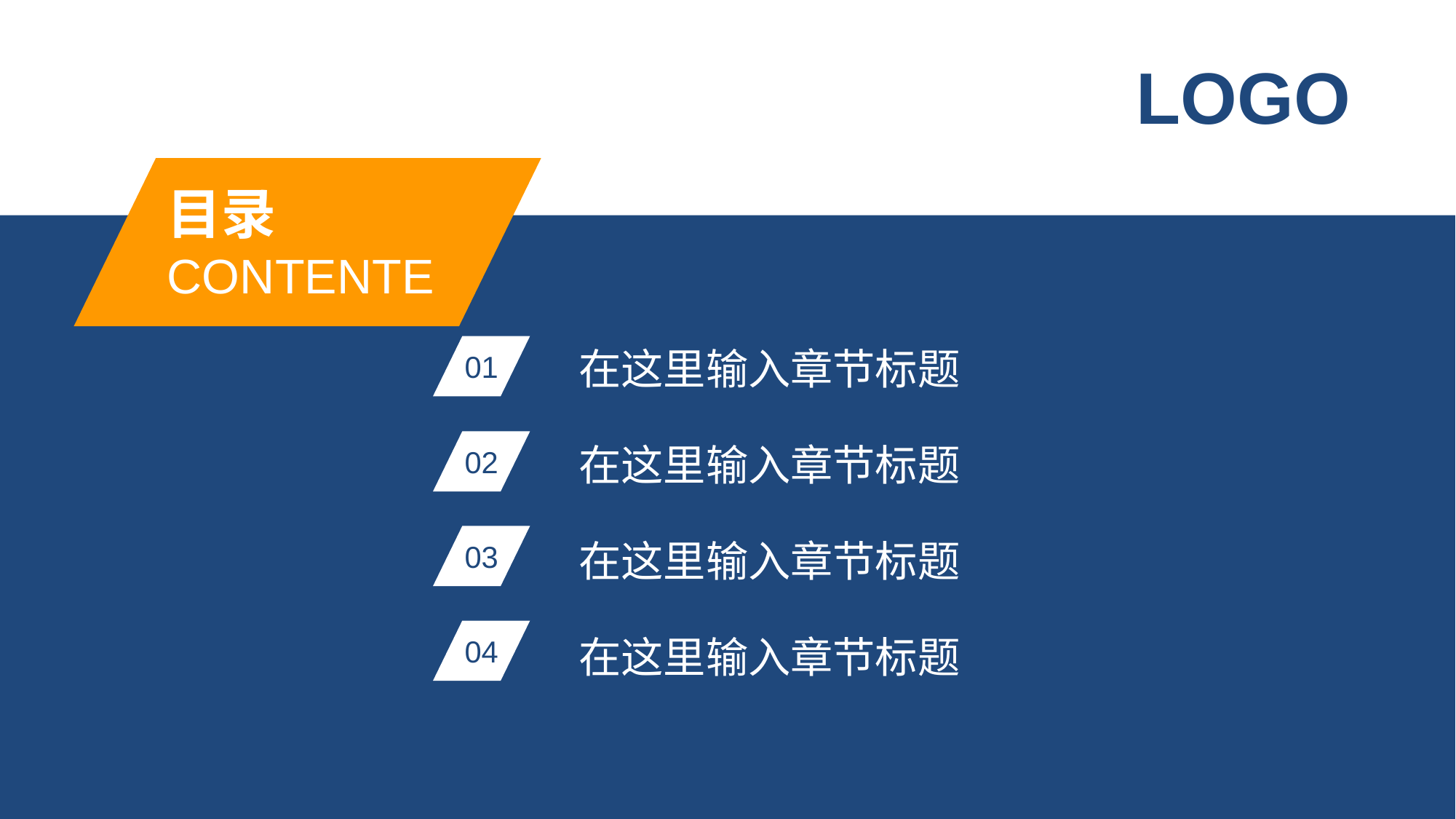

LOGO

目录
CONTENTE

01
在这里输入章节标题
02
在这里输入章节标题
03
在这里输入章节标题
04
在这里输入章节标题